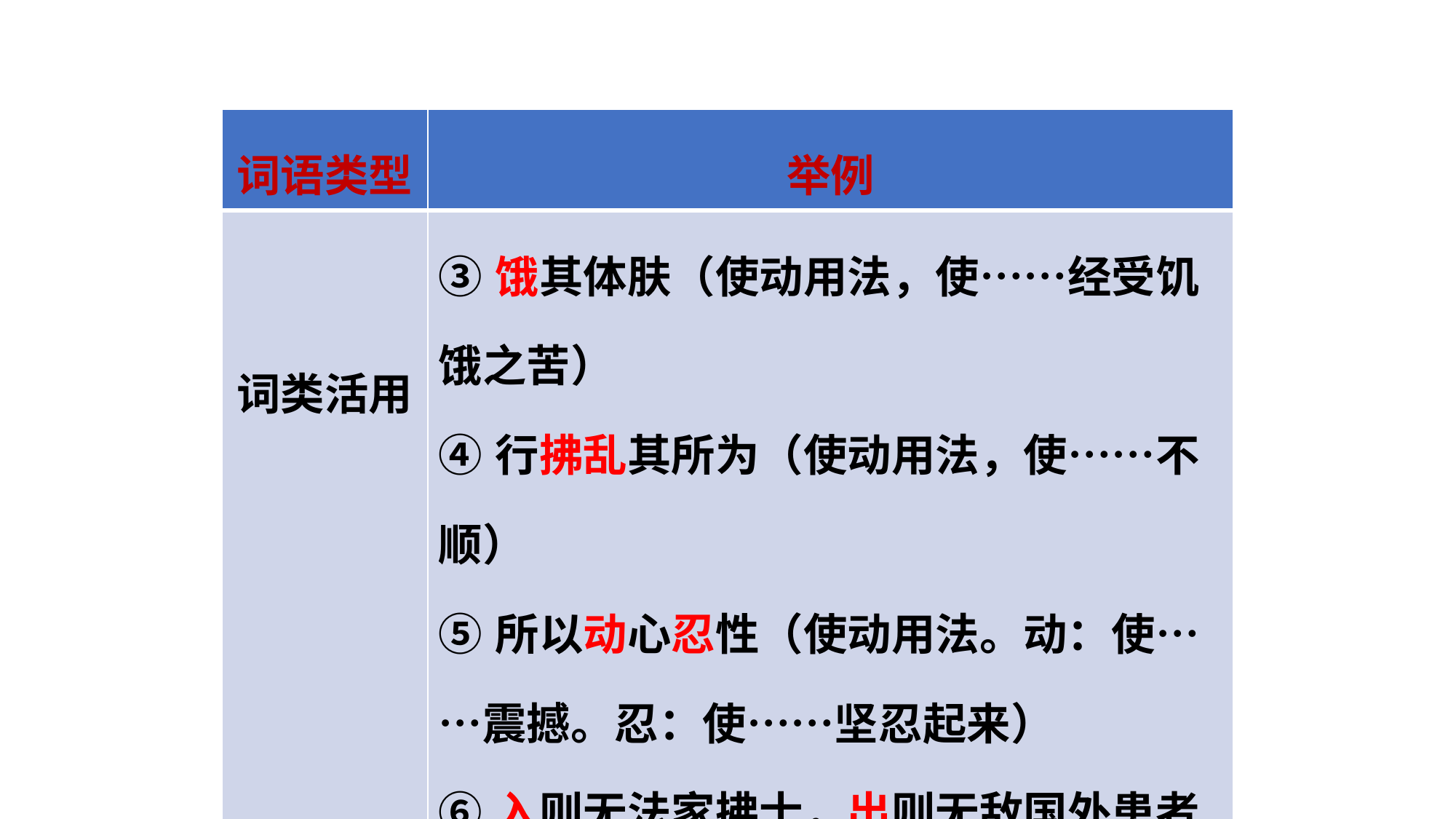

| 词语类型 | 举例 |
| --- | --- |
| 词类活用 | ③饿其体肤（使动用法，使……经受饥饿之苦） ④行拂乱其所为（使动用法，使……不顺） ⑤所以动心忍性（使动用法。动：使……震撼。忍：使……坚忍起来） ⑥入则无法家拂士，出则无敌国外患者（动词用作状语。入：在国内。出：在国外） |